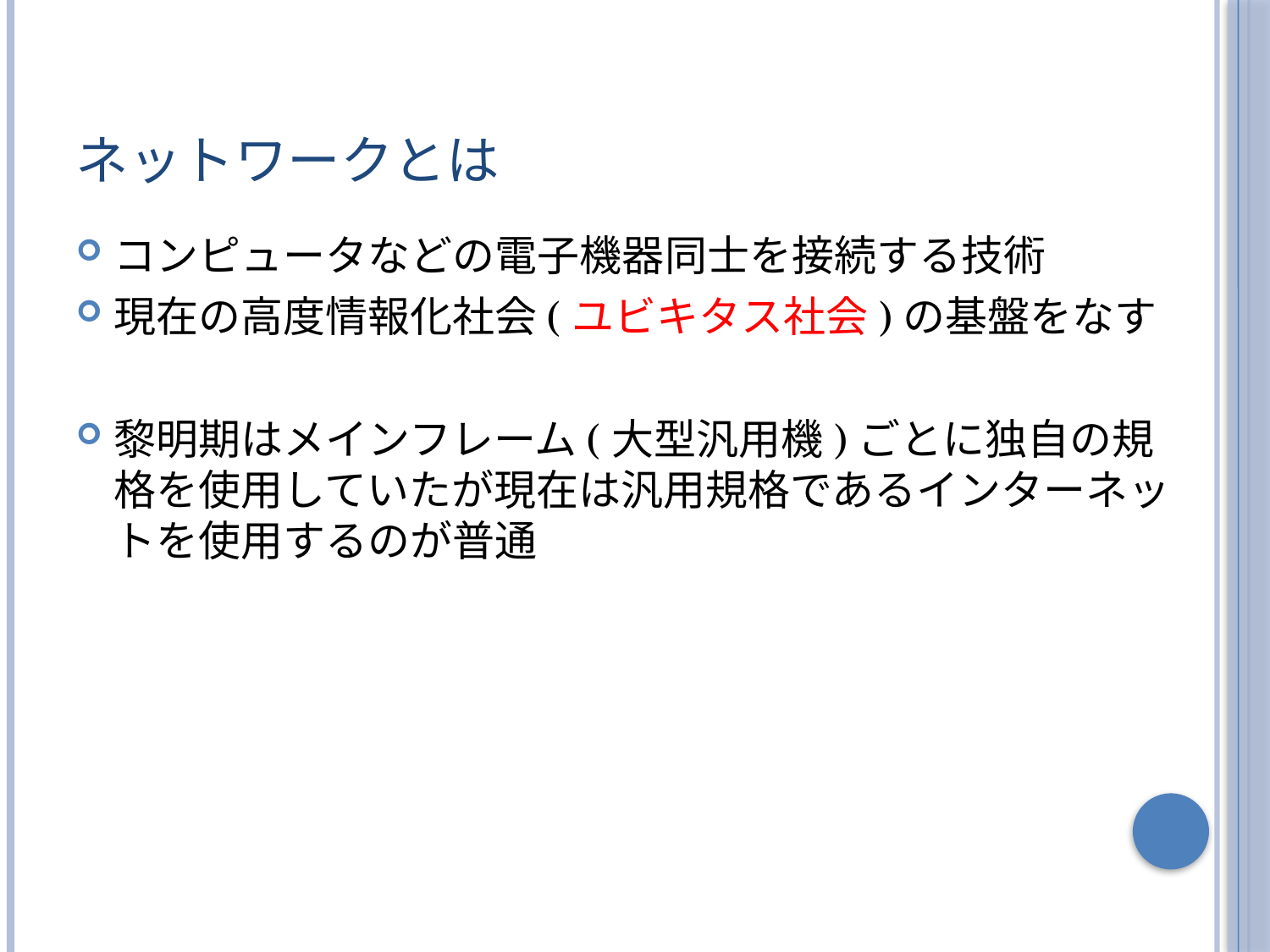

# ネットワークとは
コンピュータなどの電子機器同士を接続する技術
現在の高度情報化社会(ユビキタス社会)の基盤をなす

黎明期はメインフレーム(大型汎用機)ごとに独自の規格を使用していたが現在は汎用規格であるインターネットを使用するのが普通